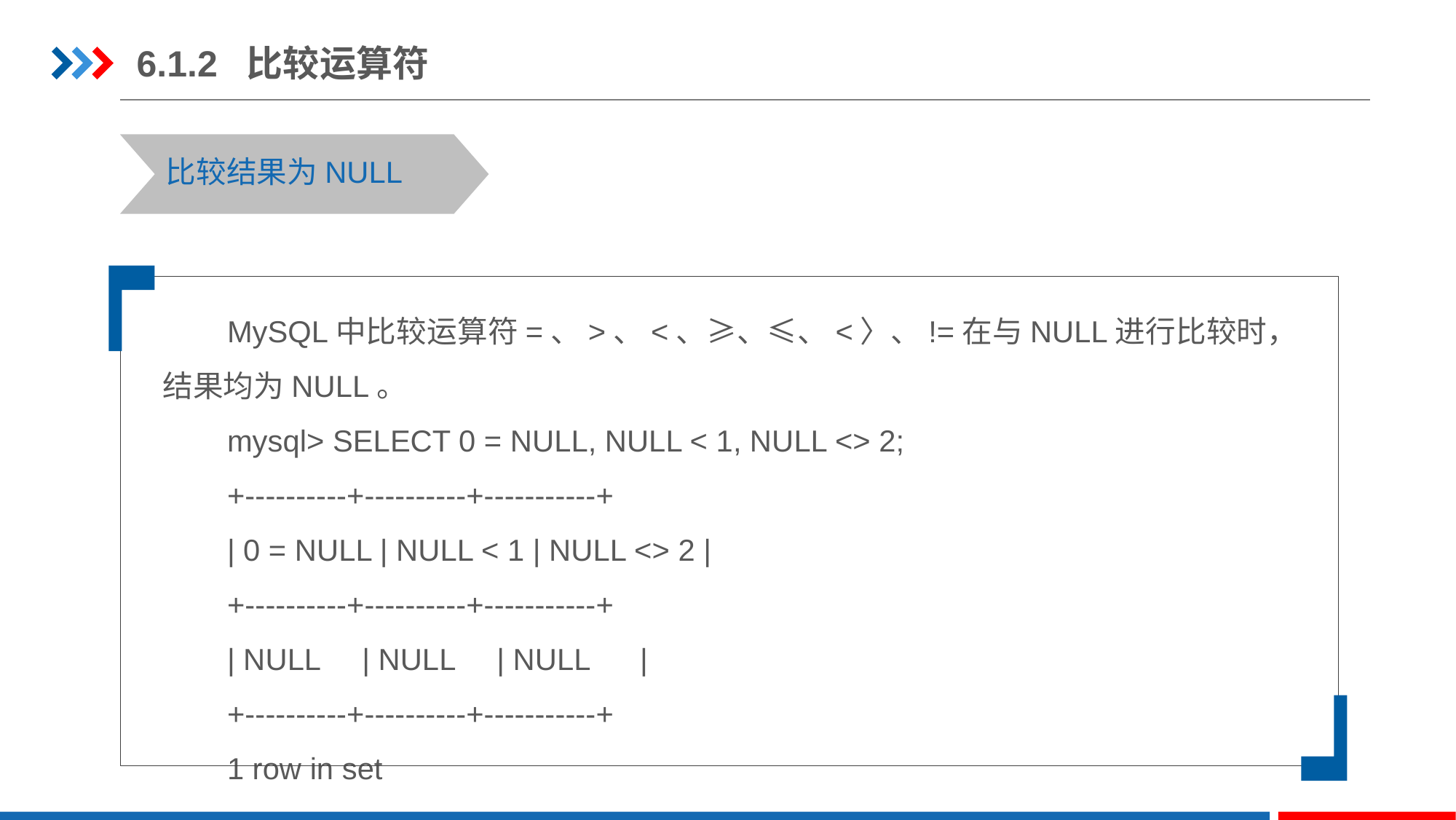

6.1.2  比较运算符

比较结果为NULL

MySQL中比较运算符=、>、<、≥、≤、<〉、!=在与NULL进行比较时，结果均为NULL。
mysql> SELECT 0 = NULL, NULL < 1, NULL <> 2;
+----------+----------+-----------+
| 0 = NULL | NULL < 1 | NULL <> 2 |
+----------+----------+-----------+
| NULL     | NULL     | NULL      |
+----------+----------+-----------+
1 row in set